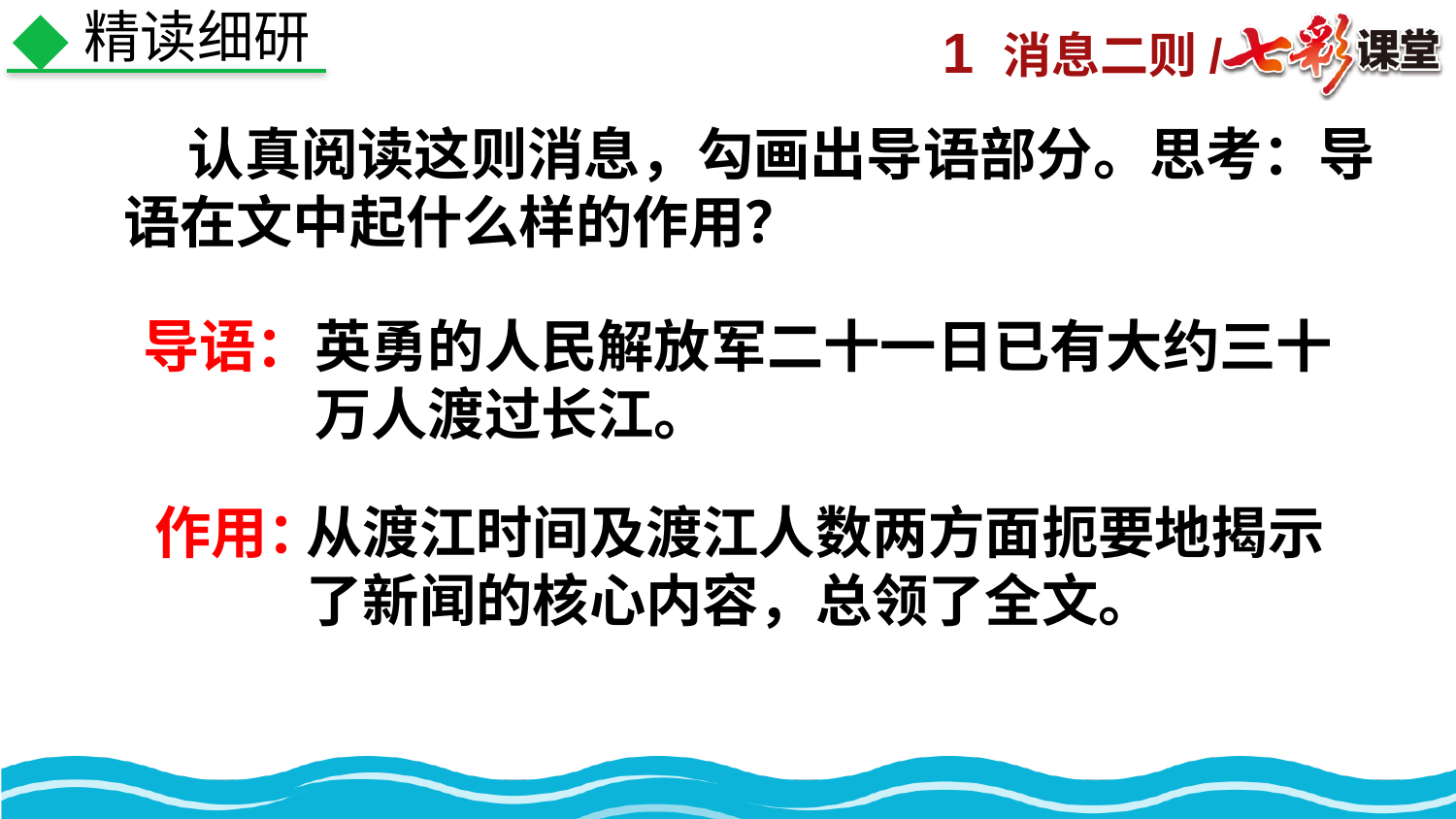

精读细研

    认真阅读这则消息，勾画出导语部分。思考：导语在文中起什么样的作用？
导语：
英勇的人民解放军二十一日已有大约三十万人渡过长江。
作用：
从渡江时间及渡江人数两方面扼要地揭示了新闻的核心内容，总领了全文。